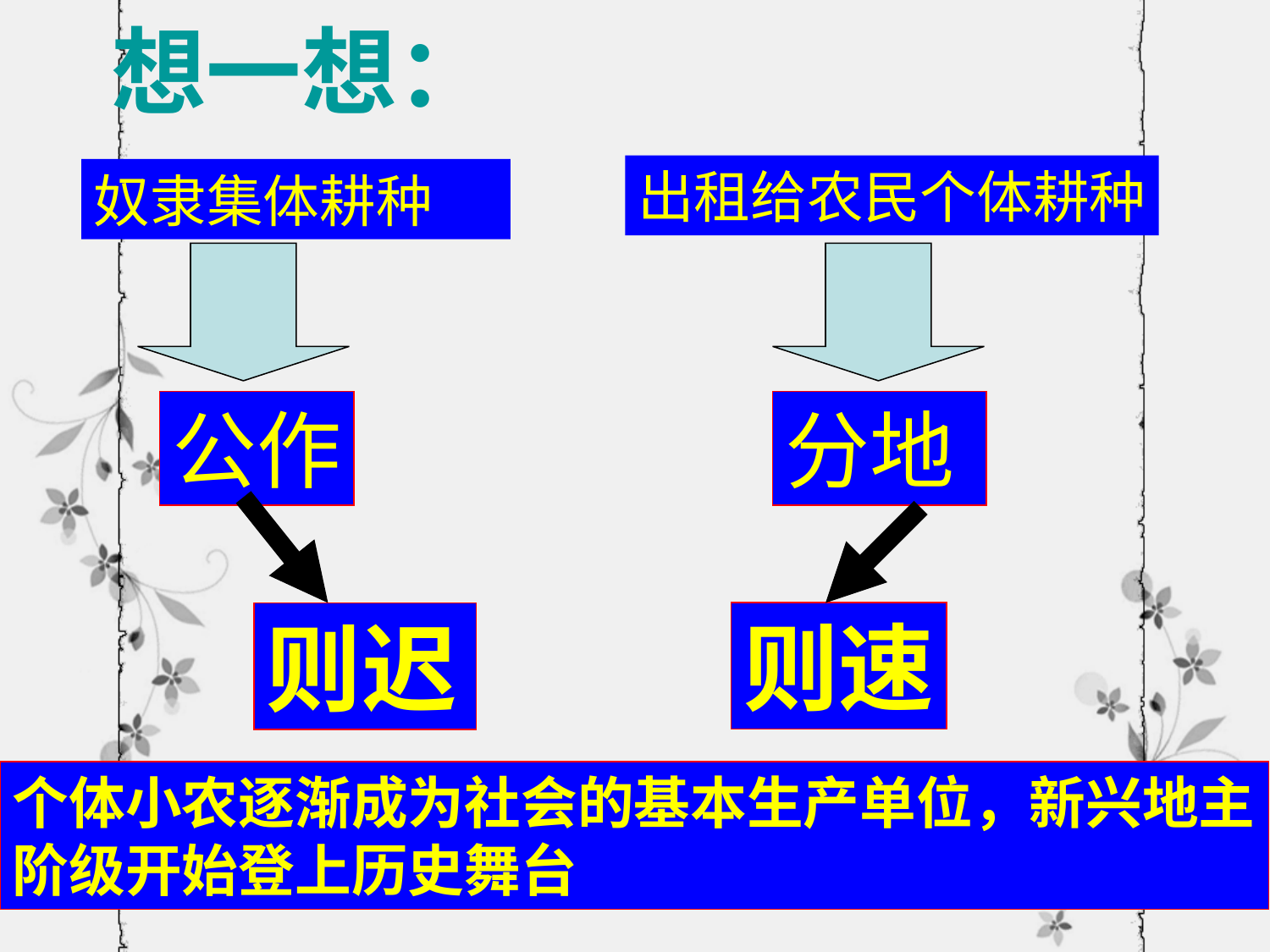

# 想一想：
出租给农民个体耕种
奴隶集体耕种

公作
分地

则速
则迟
个体小农逐渐成为社会的基本生产单位，新兴地主
阶级开始登上历史舞台